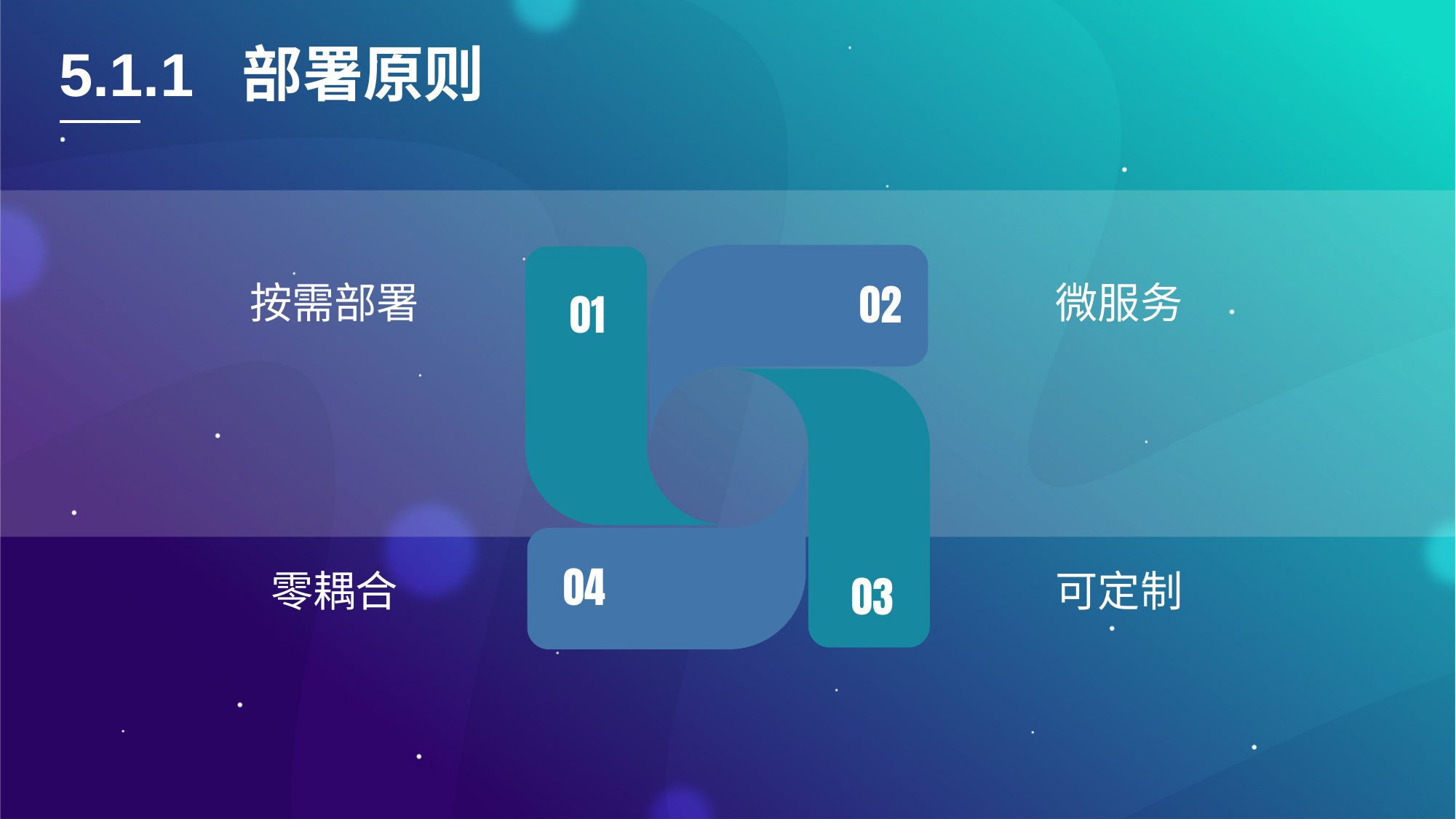

5.1.1  部署原则

按需部署
微服务
02
01

零耦合
可定制
04
03